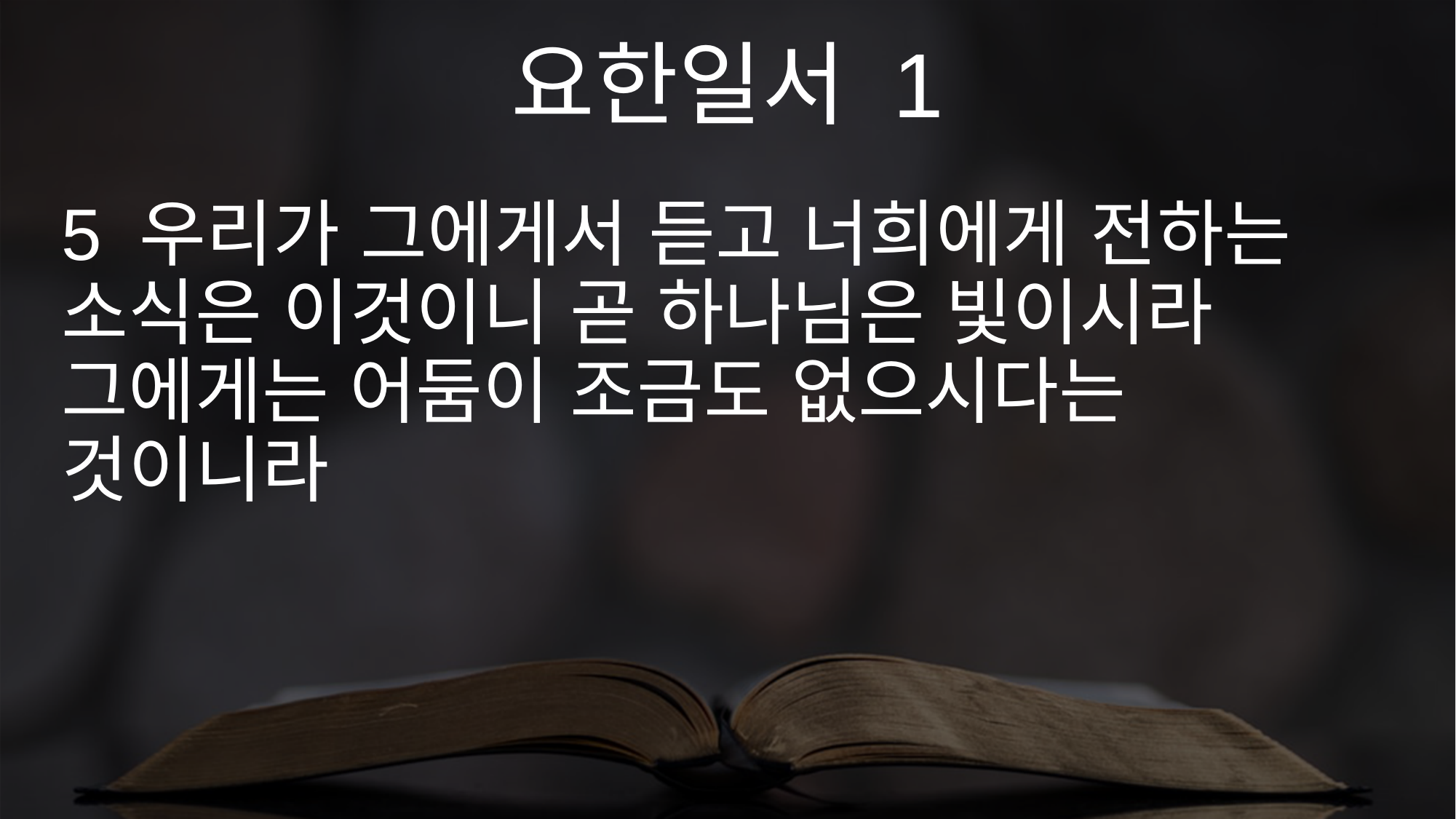

요한일서 1
5 우리가 그에게서 듣고 너희에게 전하는 소식은 이것이니 곧 하나님은 빛이시라 그에게는 어둠이 조금도 없으시다는 것이니라